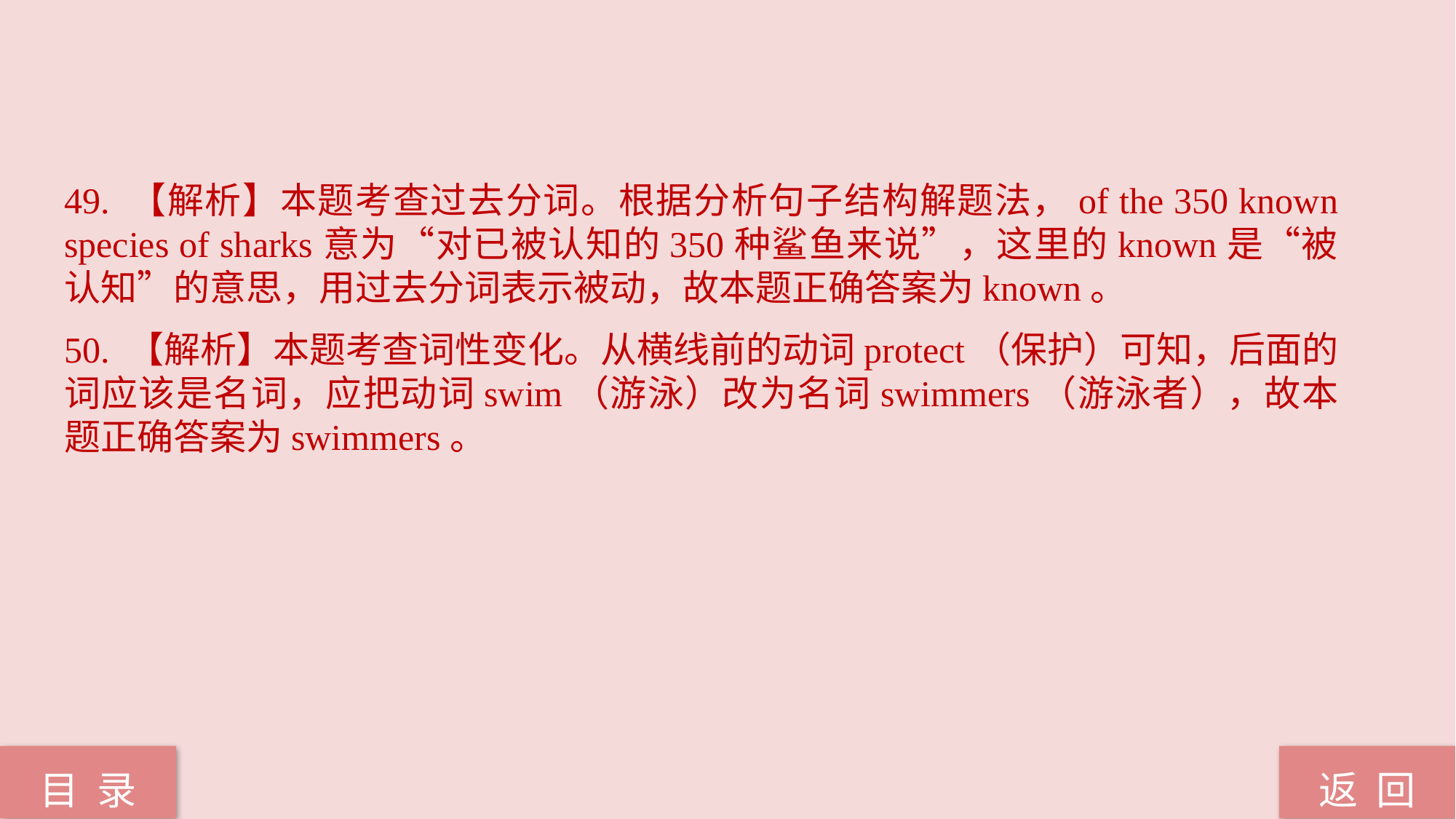

49. 【解析】本题考查过去分词。根据分析句子结构解题法，of the 350 known species of sharks意为“对已被认知的350种鲨鱼来说”，这里的known是“被认知”的意思，用过去分词表示被动，故本题正确答案为known。
50. 【解析】本题考查词性变化。从横线前的动词protect（保护）可知，后面的词应该是名词，应把动词swim（游泳）改为名词swimmers（游泳者），故本题正确答案为swimmers。
返  回